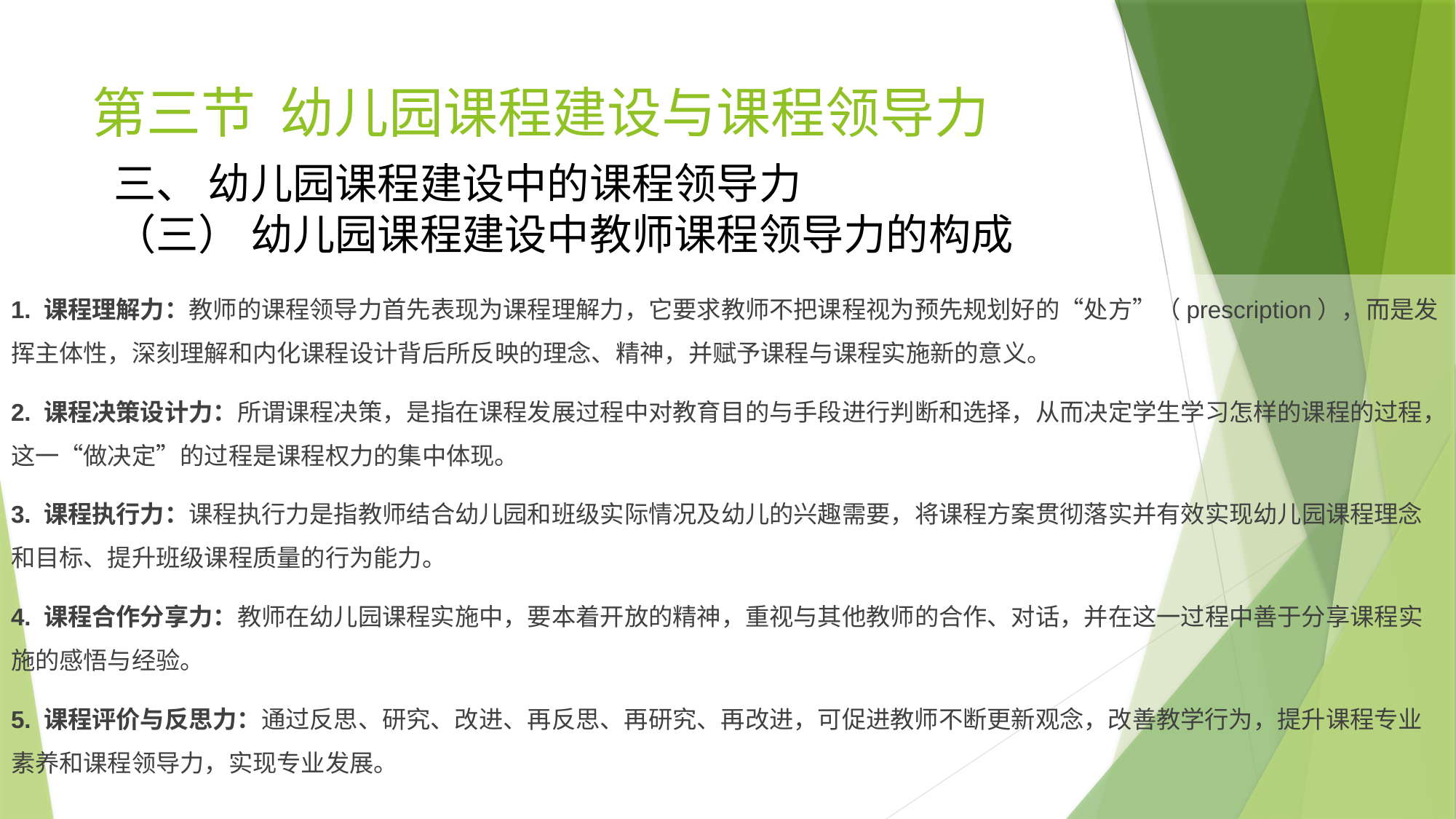

# 第三节  幼儿园课程建设与课程领导力
三、 幼儿园课程建设中的课程领导力
（三） 幼儿园课程建设中教师课程领导力的构成
1. 课程理解力：教师的课程领导力首先表现为课程理解力，它要求教师不把课程视为预先规划好的“处方”（prescription），而是发挥主体性，深刻理解和内化课程设计背后所反映的理念、精神，并赋予课程与课程实施新的意义。
2. 课程决策设计力：所谓课程决策，是指在课程发展过程中对教育目的与手段进行判断和选择，从而决定学生学习怎样的课程的过程，这一“做决定”的过程是课程权力的集中体现。
3. 课程执行力：课程执行力是指教师结合幼儿园和班级实际情况及幼儿的兴趣需要，将课程方案贯彻落实并有效实现幼儿园课程理念和目标、提升班级课程质量的行为能力。
4. 课程合作分享力：教师在幼儿园课程实施中，要本着开放的精神，重视与其他教师的合作、对话，并在这一过程中善于分享课程实施的感悟与经验。
5. 课程评价与反思力：通过反思、研究、改进、再反思、再研究、再改进，可促进教师不断更新观念，改善教学行为，提升课程专业素养和课程领导力，实现专业发展。